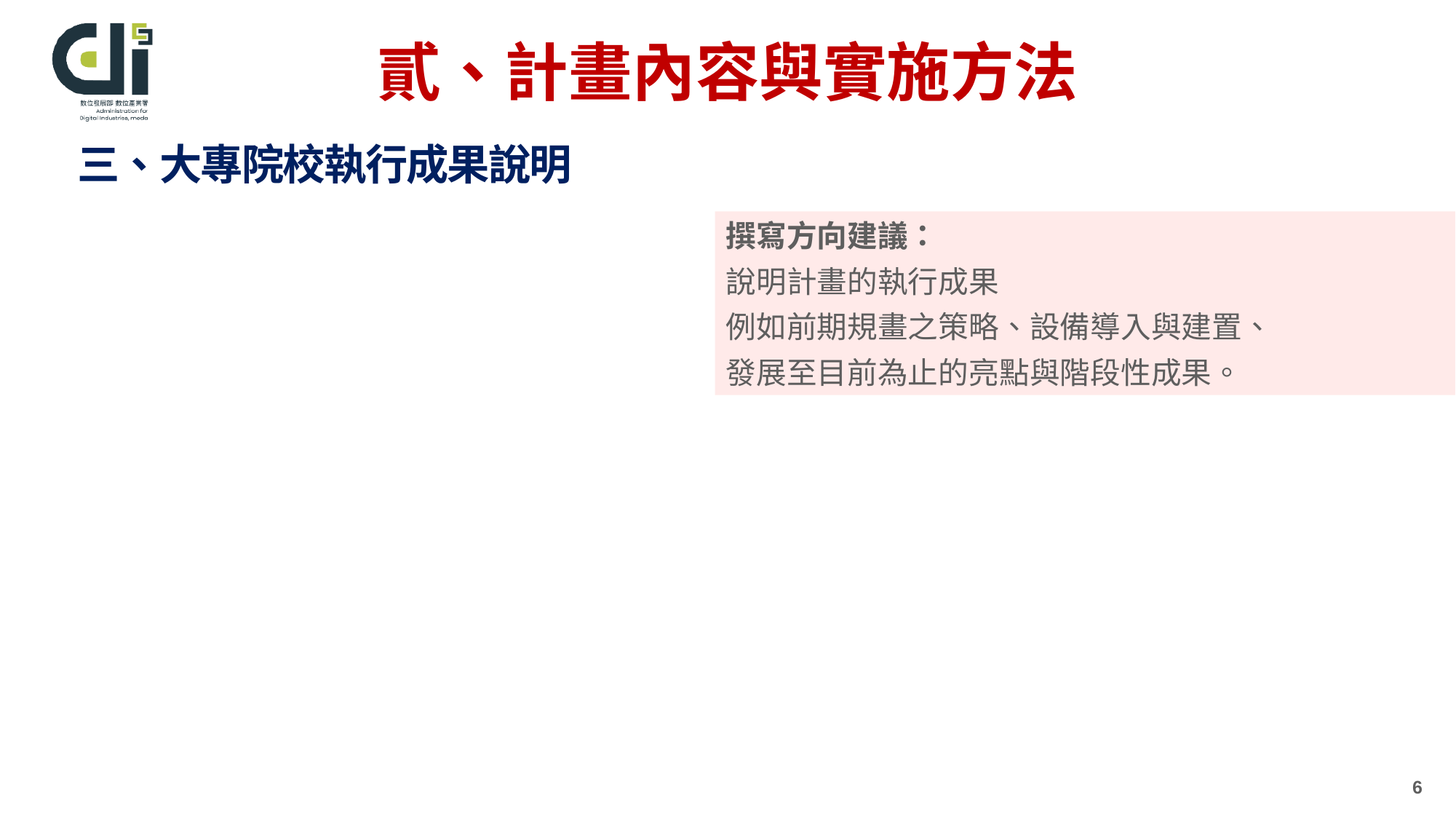

# 貳、計畫內容與實施方法
三、大專院校執行成果說明

撰寫方向建議：
說明計畫的執行成果
例如前期規畫之策略、設備導入與建置、
發展至目前為止的亮點與階段性成果。
6